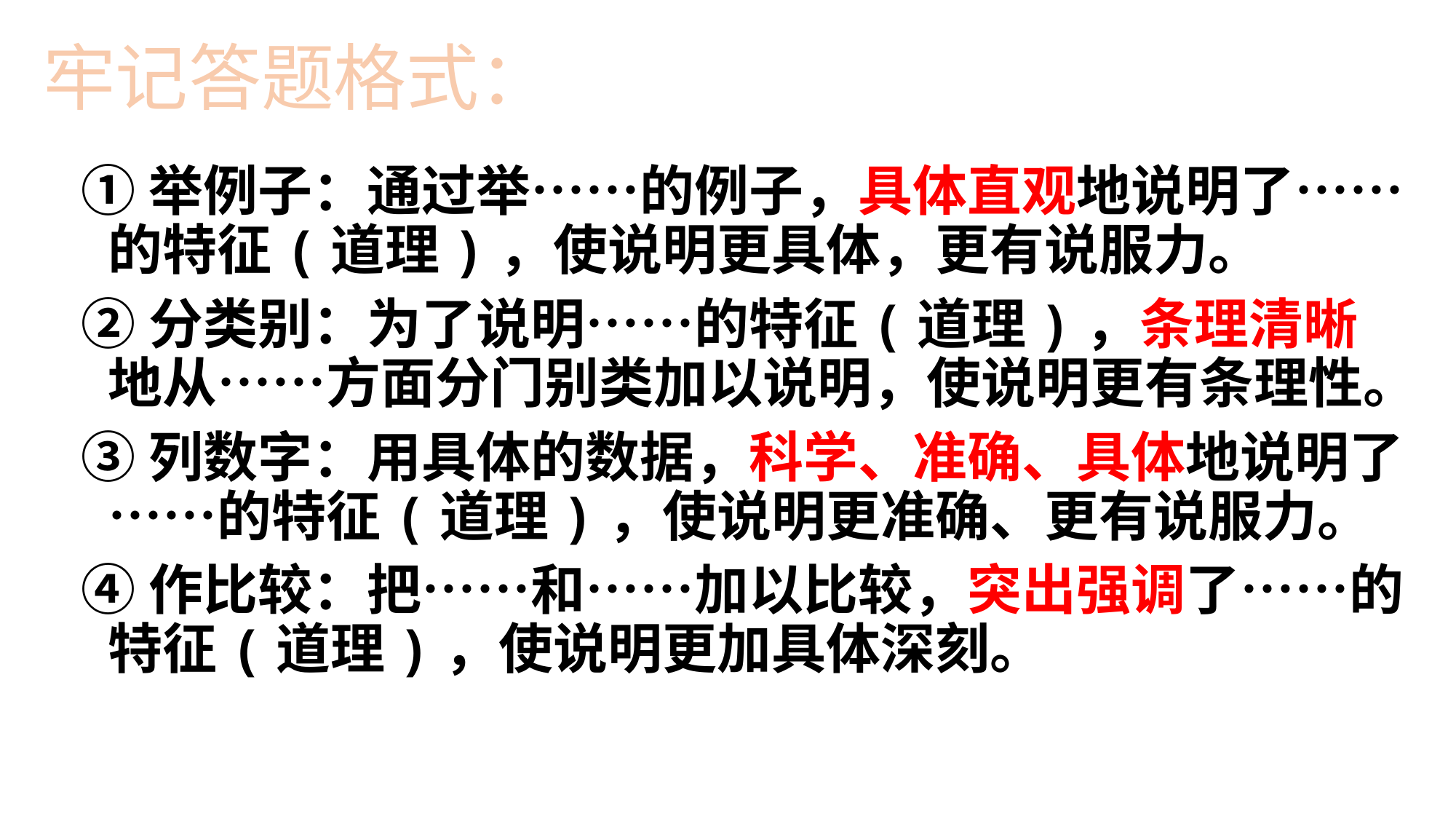

牢记答题格式：
①举例子：通过举……的例子，具体直观地说明了……的特征(道理)，使说明更具体，更有说服力。
②分类别：为了说明……的特征(道理)，条理清晰地从……方面分门别类加以说明，使说明更有条理性。
③列数字：用具体的数据，科学、准确、具体地说明了……的特征(道理)，使说明更准确、更有说服力。
④作比较：把……和……加以比较，突出强调了……的特征(道理)，使说明更加具体深刻。